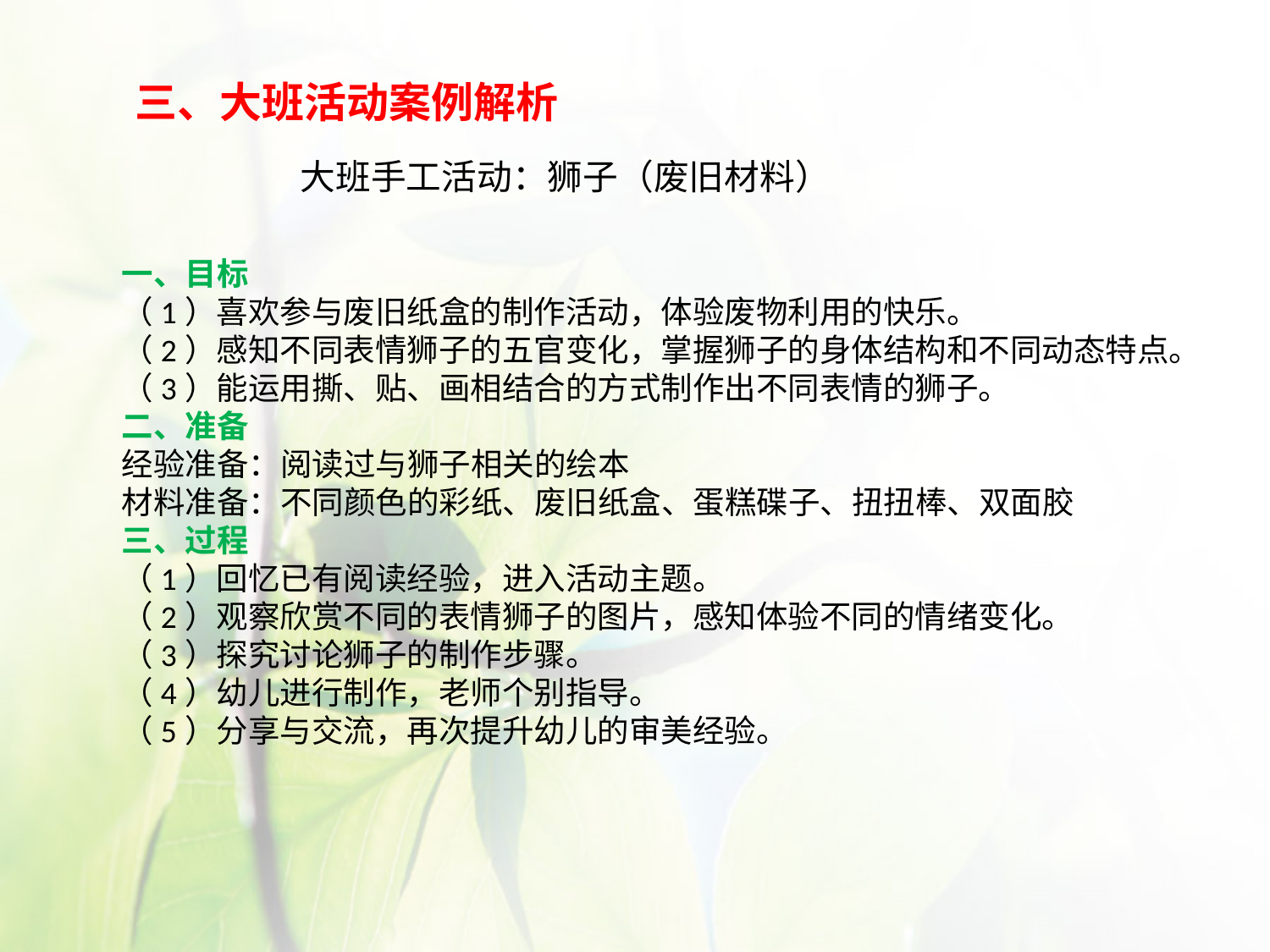

三、大班活动案例解析
大班手工活动：狮子（废旧材料）
一、目标
（1）喜欢参与废旧纸盒的制作活动，体验废物利用的快乐。
（2）感知不同表情狮子的五官变化，掌握狮子的身体结构和不同动态特点。
（3）能运用撕、贴、画相结合的方式制作出不同表情的狮子。
二、准备
经验准备：阅读过与狮子相关的绘本
材料准备：不同颜色的彩纸、废旧纸盒、蛋糕碟子、扭扭棒、双面胶
三、过程
（1）回忆已有阅读经验，进入活动主题。
（2）观察欣赏不同的表情狮子的图片，感知体验不同的情绪变化。
（3）探究讨论狮子的制作步骤。
（4）幼儿进行制作，老师个别指导。
（5）分享与交流，再次提升幼儿的审美经验。